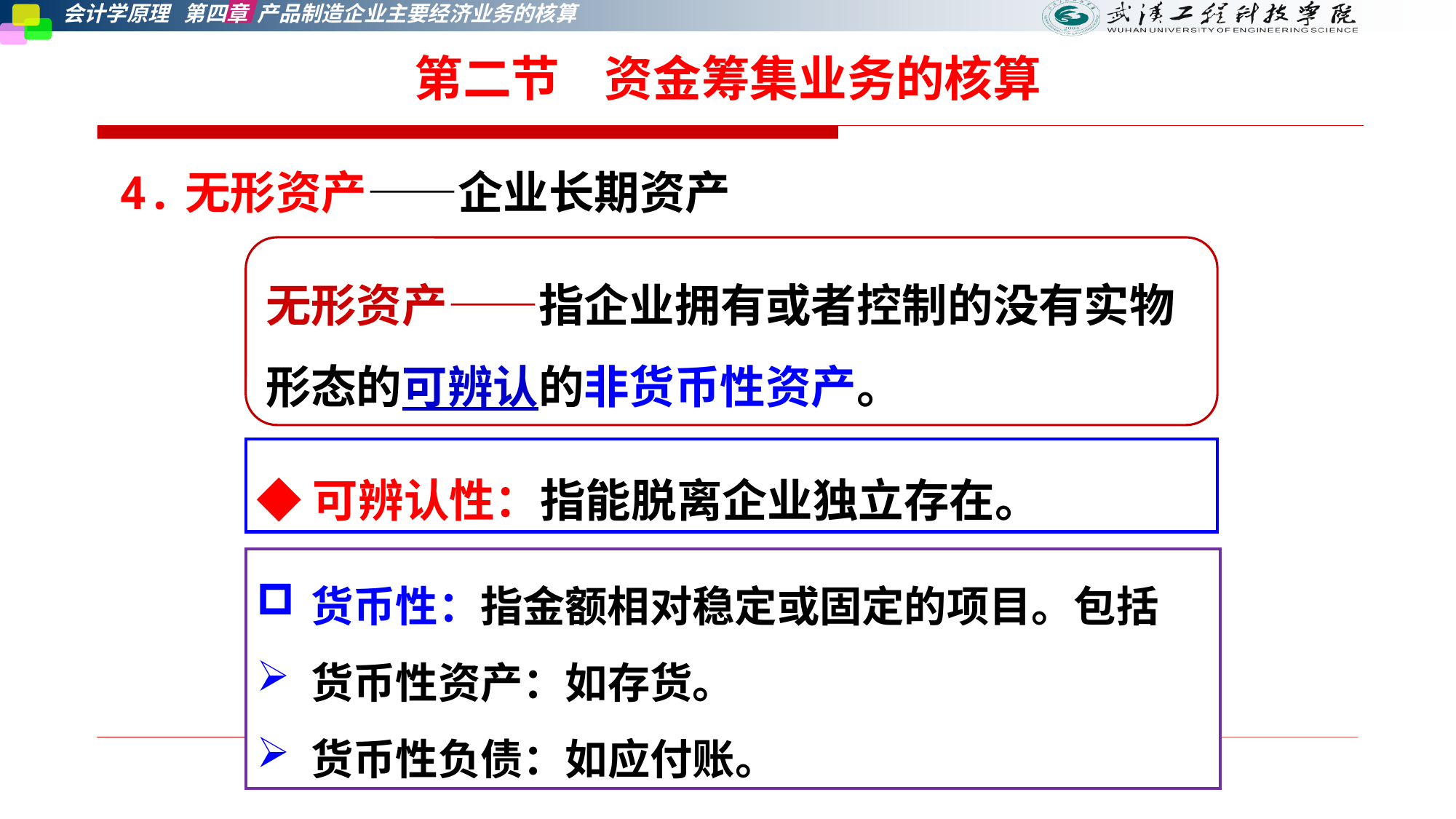

第二节    资金筹集业务的核算
4.无形资产——企业长期资产
无形资产——指企业拥有或者控制的没有实物形态的可辨认的非货币性资产。
◆可辨认性：指能脱离企业独立存在。
货币性：指金额相对稳定或固定的项目。包括
货币性资产：如存货。
货币性负债：如应付账。